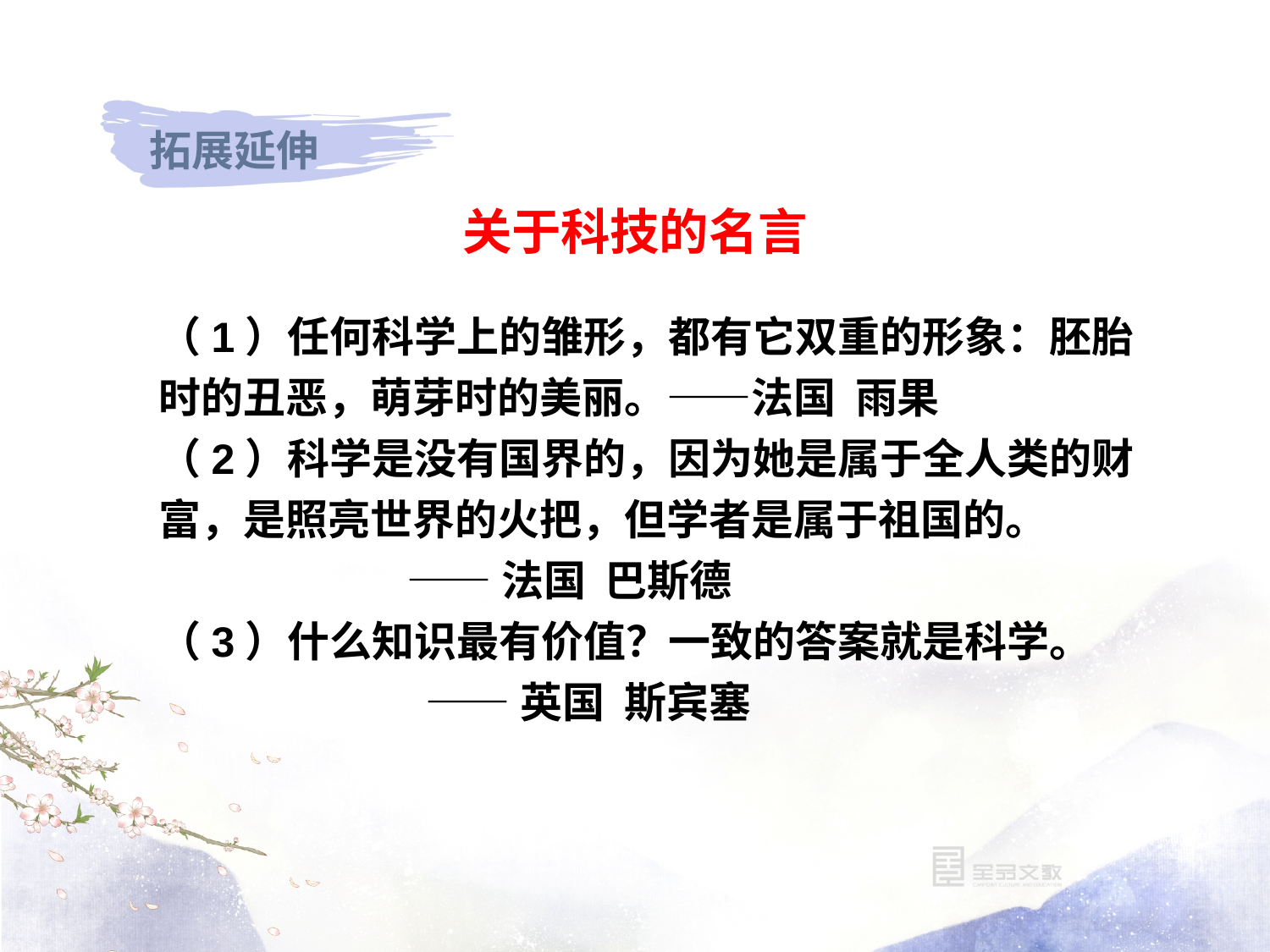

关于科技的名言
（1）任何科学上的雏形，都有它双重的形象：胚胎时的丑恶，萌芽时的美丽。——法国  雨果
（2）科学是没有国界的，因为她是属于全人类的财富，是照亮世界的火把，但学者是属于祖国的。
                          ——法国  巴斯德
（3）什么知识最有价值？一致的答案就是科学。
                            ——英国  斯宾塞